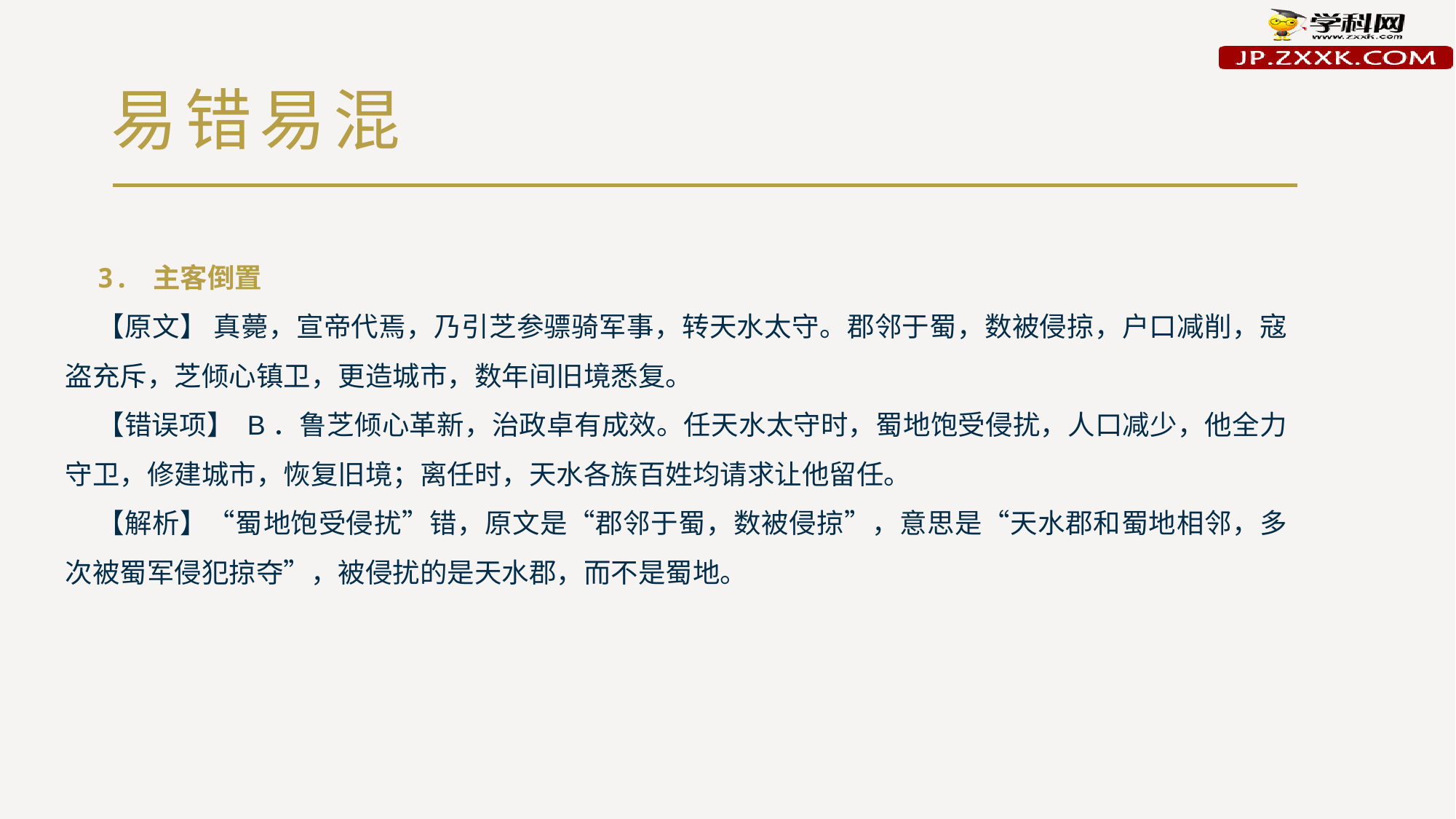

# 易错易混
3. 主客倒置
【原文】 真薨，宣帝代焉，乃引芝参骠骑军事，转天水太守。郡邻于蜀，数被侵掠，户口减削，寇盗充斥，芝倾心镇卫，更造城市，数年间旧境悉复。
【错误项】 B．鲁芝倾心革新，治政卓有成效。任天水太守时，蜀地饱受侵扰，人口减少，他全力守卫，修建城市，恢复旧境；离任时，天水各族百姓均请求让他留任。
【解析】“蜀地饱受侵扰”错，原文是“郡邻于蜀，数被侵掠”，意思是“天水郡和蜀地相邻，多次被蜀军侵犯掠夺”，被侵扰的是天水郡，而不是蜀地。